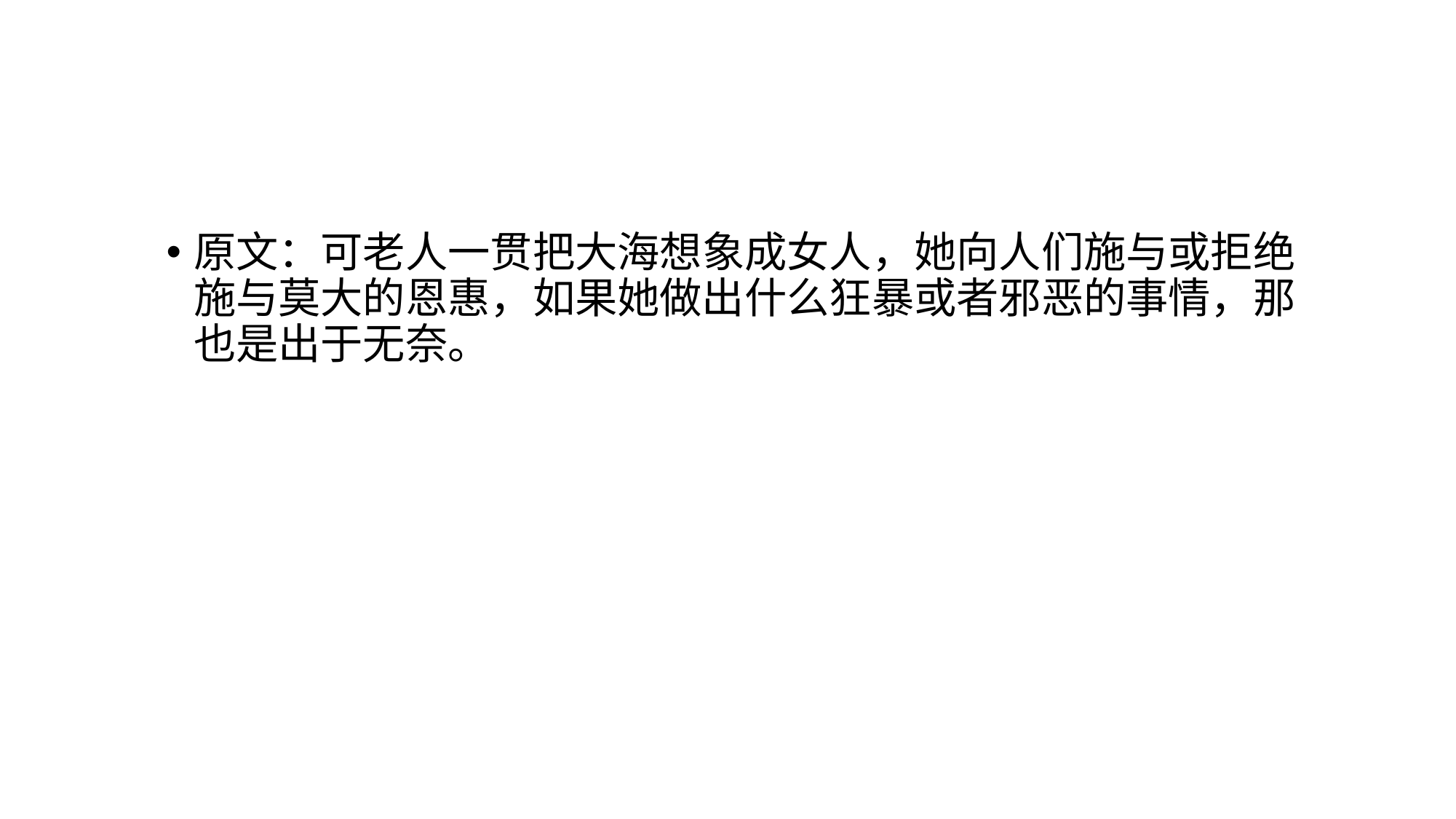

原文：可老人一贯把大海想象成女人，她向人们施与或拒绝施与莫大的恩惠，如果她做出什么狂暴或者邪恶的事情，那也是出于无奈。